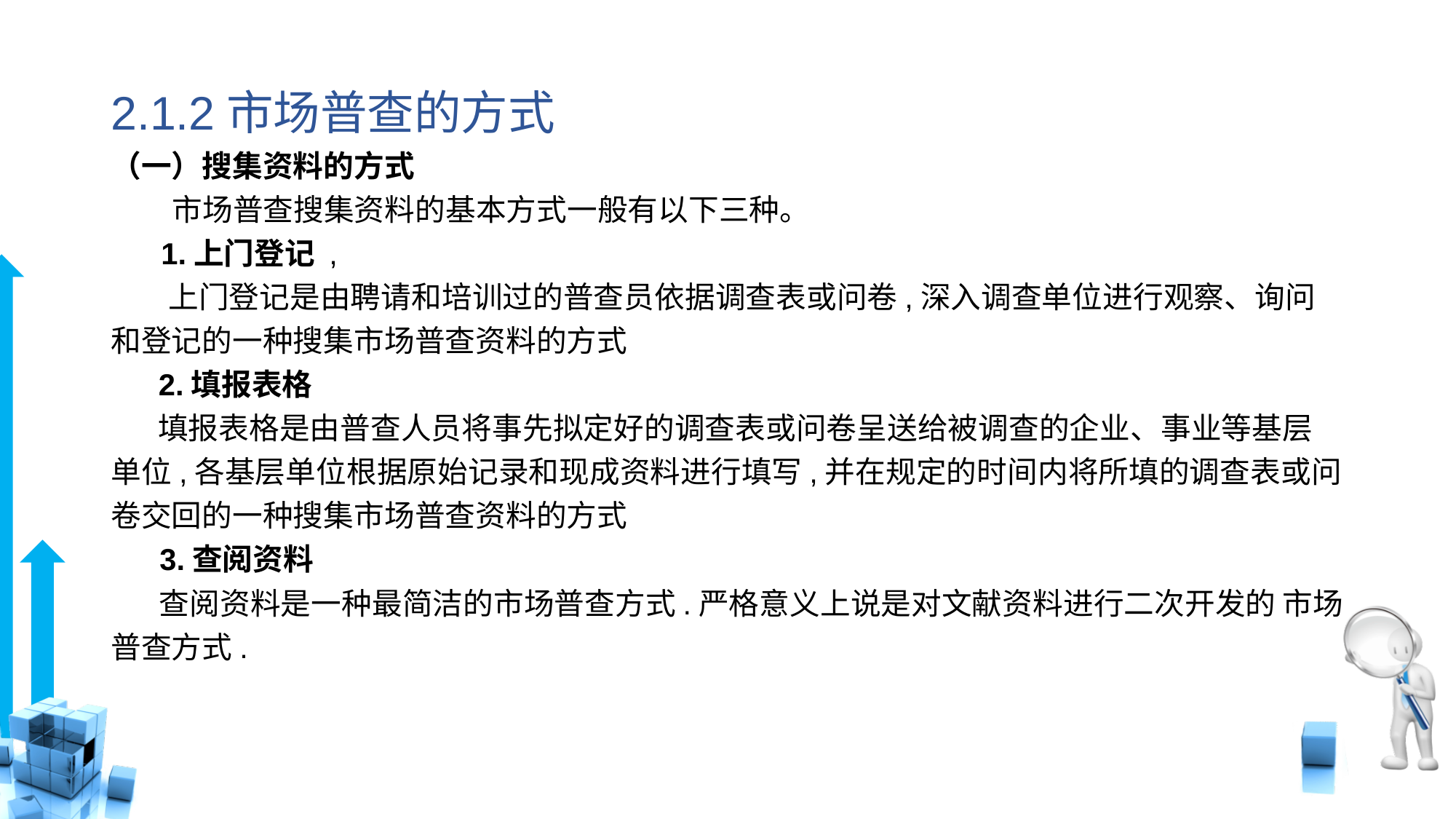

# 2.1.2市场普查的方式
（一）搜集资料的方式
        市场普查搜集资料的基本方式一般有以下三种。
      1.上门登记	,
      上门登记是由聘请和培训过的普查员依据调查表或问卷,深入调查单位进行观察、询问 和登记的一种搜集市场普查资料的方式
      2.填报表格
       填报表格是由普查人员将事先拟定好的调查表或问卷呈送给被调查的企业、事业等基层 单位,各基层单位根据原始记录和现成资料进行填写,并在规定的时间内将所填的调查表或问 卷交回的一种搜集市场普查资料的方式
      3.查阅资料
       查阅资料是一种最简洁的市场普查方式.严格意义上说是对文献资料进行二次开发的 市场普查方式.